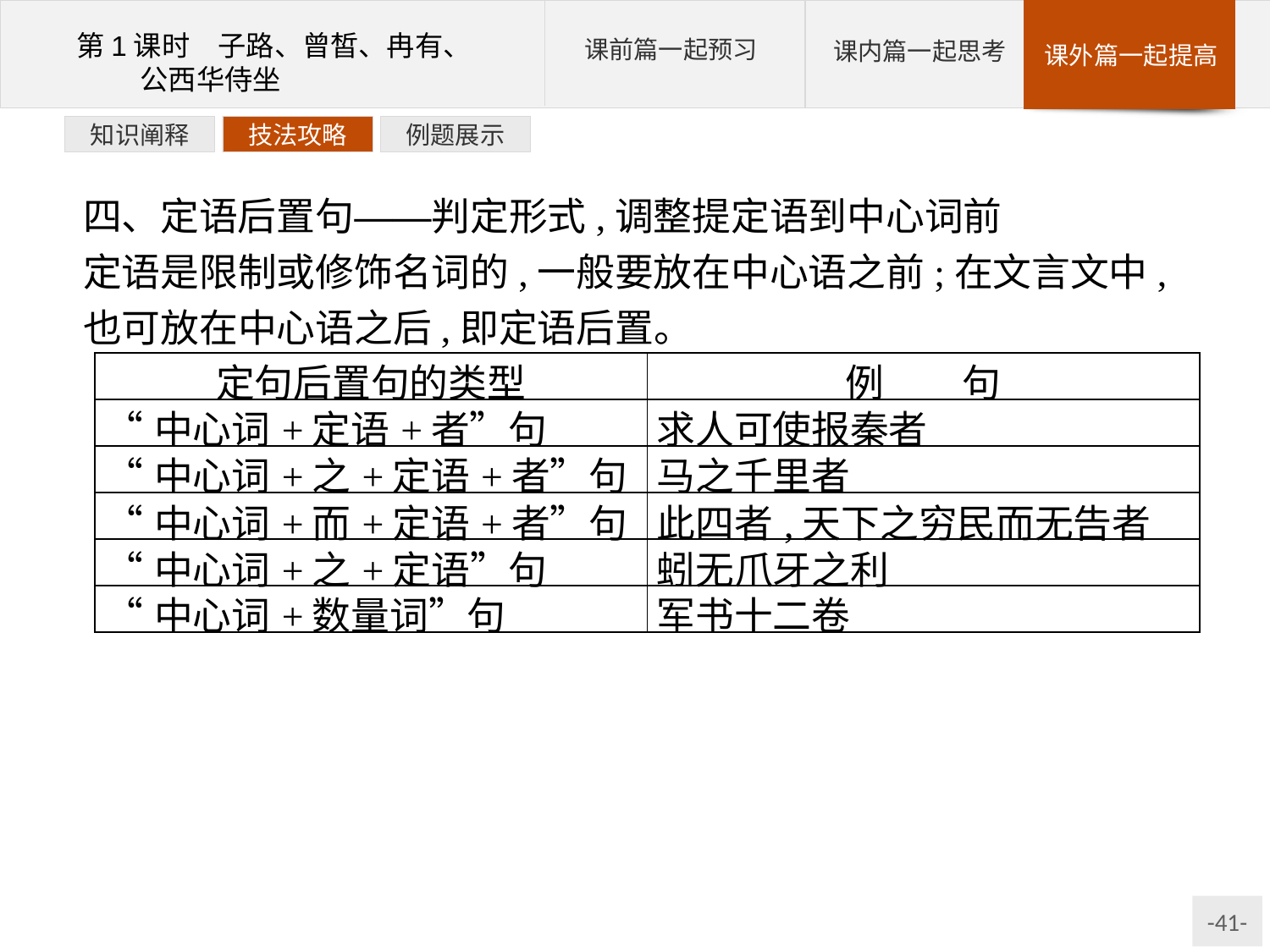

例题展示
技法攻略
知识阐释
四、定语后置句——判定形式,调整提定语到中心词前
定语是限制或修饰名词的,一般要放在中心语之前;在文言文中,也可放在中心语之后,即定语后置。
| 定句后置句的类型 | 例　　句 |
| --- | --- |
| “中心词+定语+者”句 | 求人可使报秦者 |
| “中心词+之+定语+者”句 | 马之千里者 |
| “中心词+而+定语+者”句 | 此四者,天下之穷民而无告者 |
| “中心词+之+定语”句 | 蚓无爪牙之利 |
| “中心词+数量词”句 | 军书十二卷 |